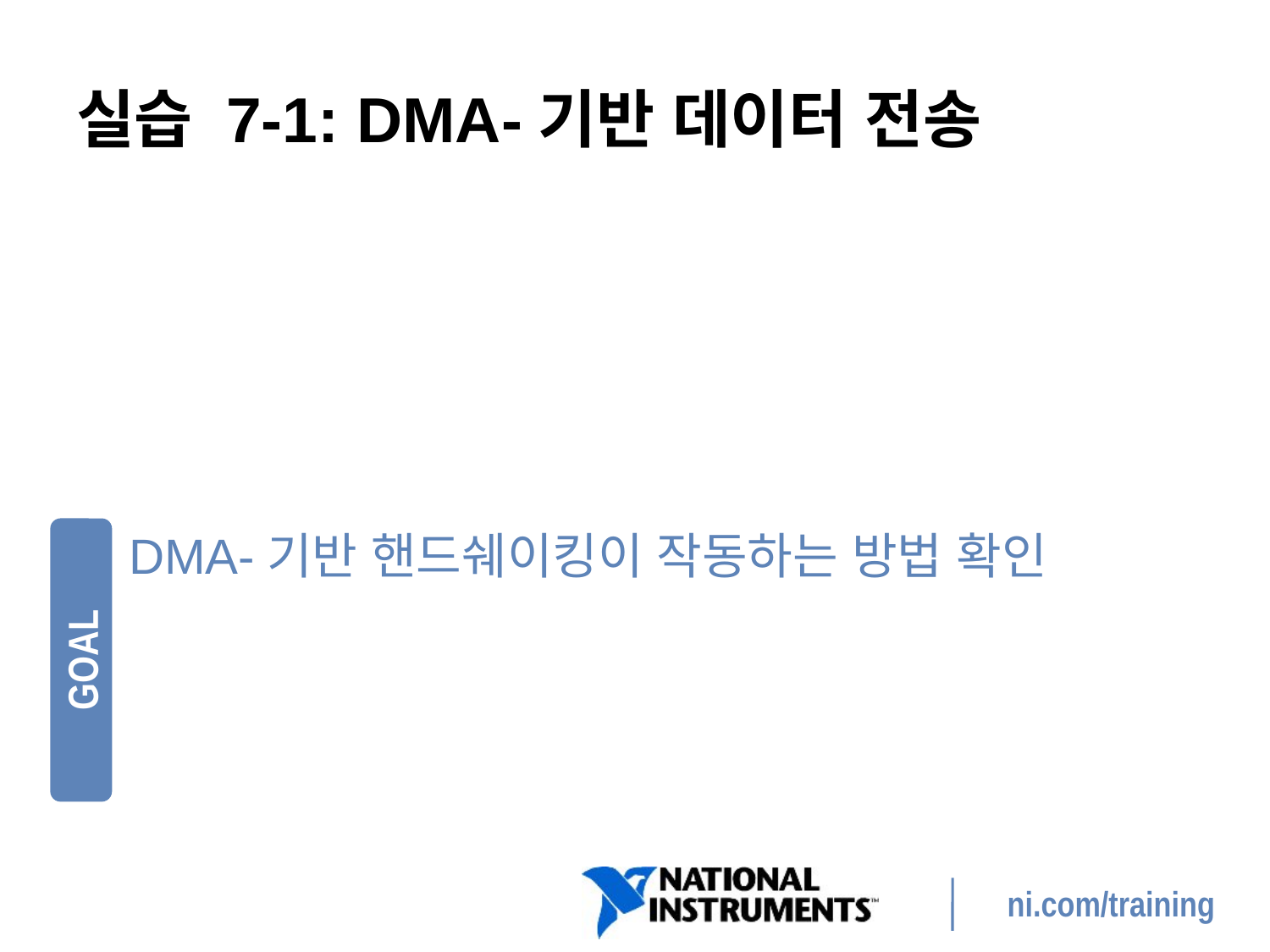

# 실습 7-1: DMA-기반 데이터 전송
DMA-기반 핸드쉐이킹이 작동하는 방법 확인